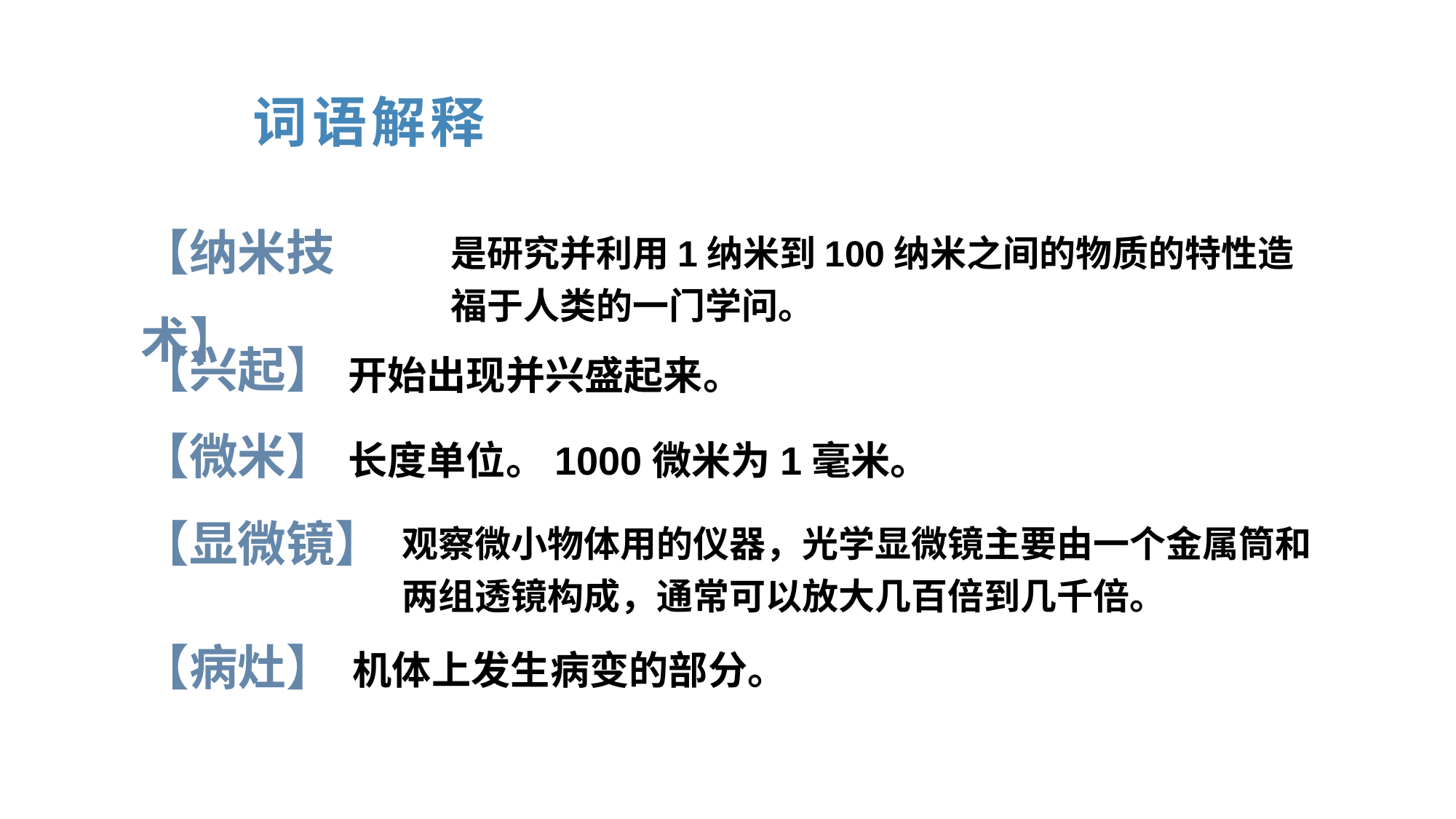

词语解释
【纳米技术】
是研究并利用1纳米到100纳米之间的物质的特性造福于人类的一门学问。
【兴起】
开始出现并兴盛起来。
【微米】
长度单位。1000微米为1毫米。
【显微镜】
观察微小物体用的仪器，光学显微镜主要由一个金属筒和两组透镜构成，通常可以放大几百倍到几千倍。
【病灶】
机体上发生病变的部分。